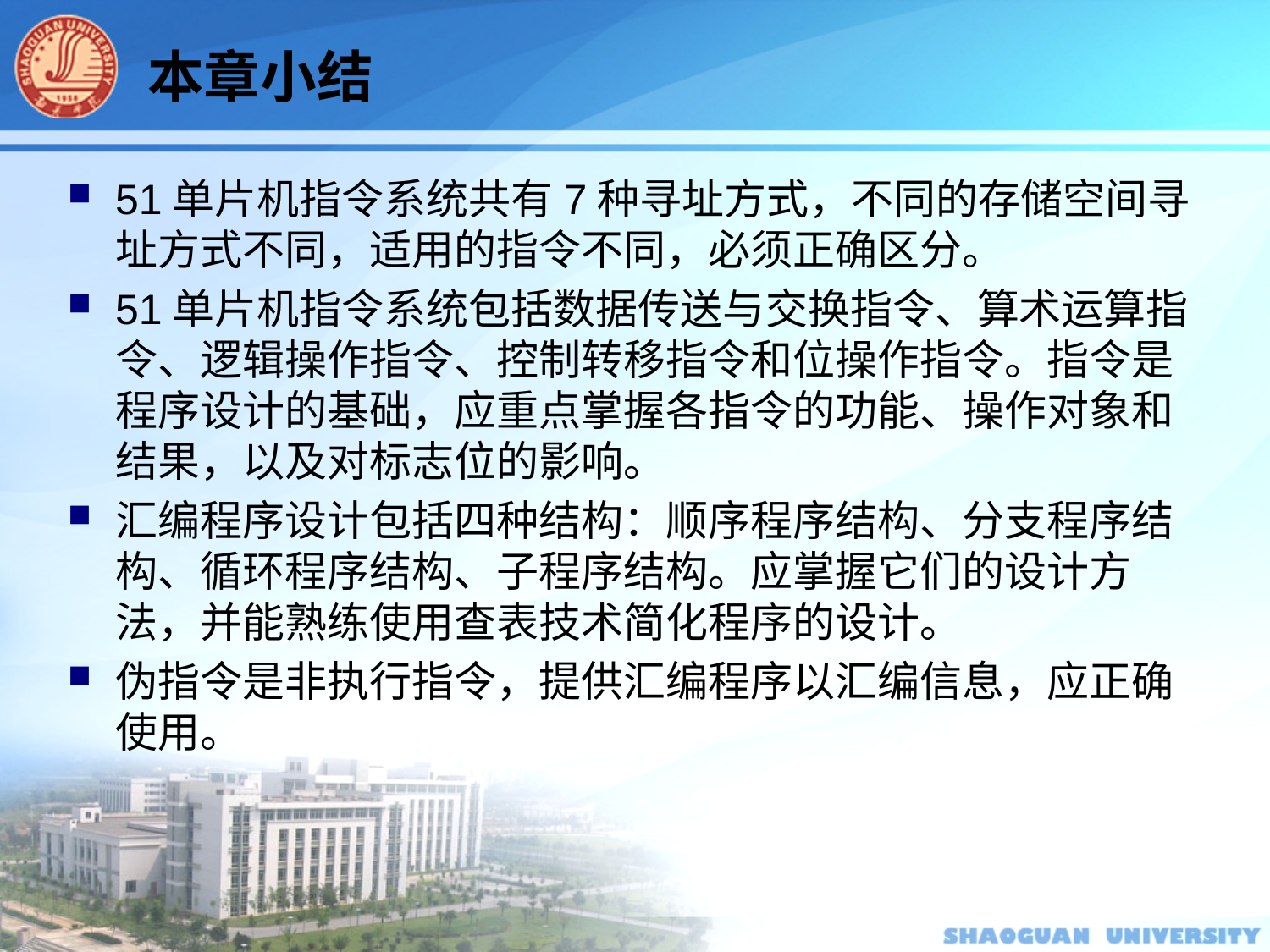

本章小结
51单片机指令系统共有7种寻址方式，不同的存储空间寻址方式不同，适用的指令不同，必须正确区分。
51单片机指令系统包括数据传送与交换指令、算术运算指令、逻辑操作指令、控制转移指令和位操作指令。指令是程序设计的基础，应重点掌握各指令的功能、操作对象和结果，以及对标志位的影响。
汇编程序设计包括四种结构：顺序程序结构、分支程序结构、循环程序结构、子程序结构。应掌握它们的设计方法，并能熟练使用查表技术简化程序的设计。
伪指令是非执行指令，提供汇编程序以汇编信息，应正确使用。